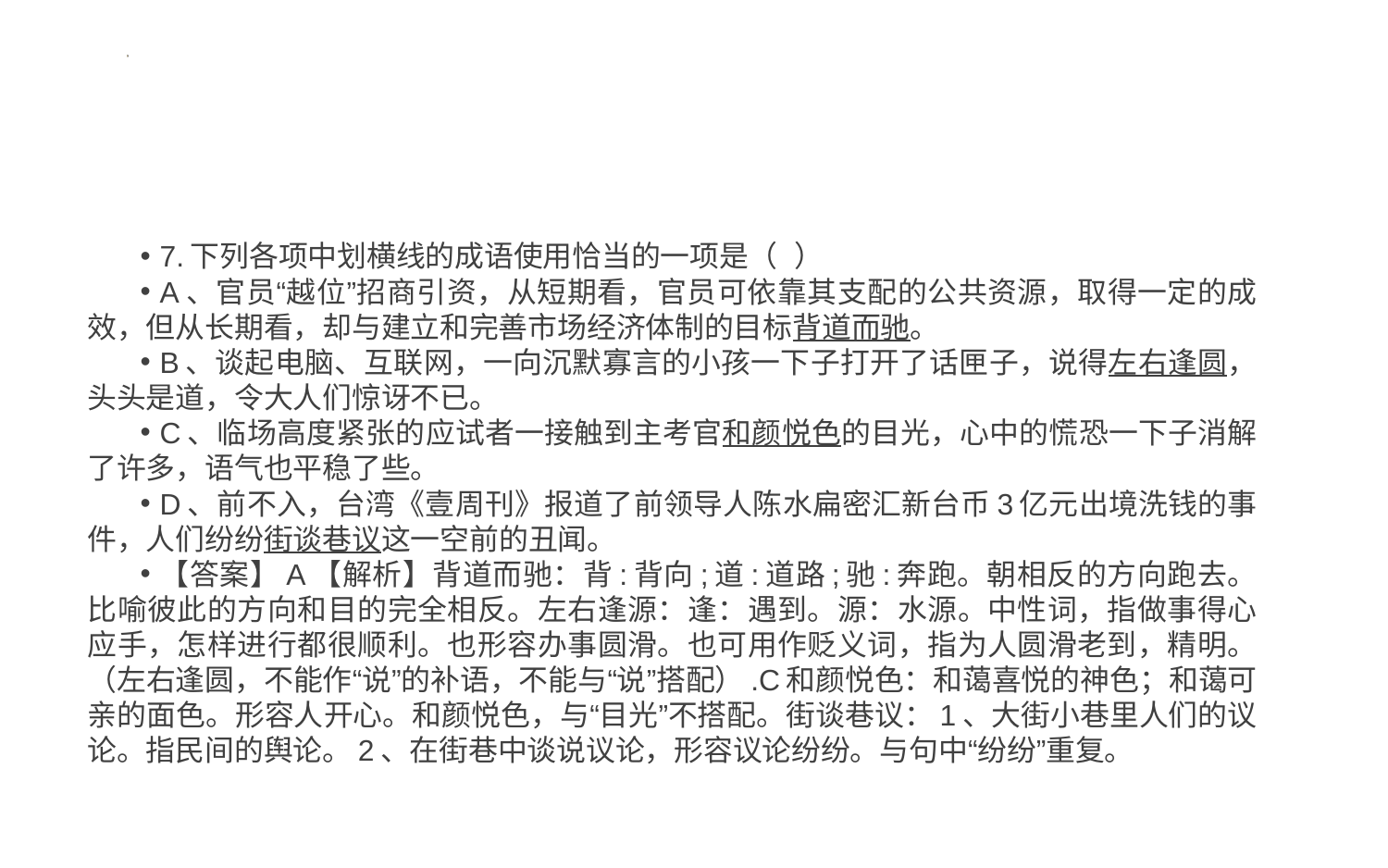

#
7.下列各项中划横线的成语使用恰当的一项是（  ）
A、官员“越位”招商引资，从短期看，官员可依靠其支配的公共资源，取得一定的成效，但从长期看，却与建立和完善市场经济体制的目标背道而驰。
B、谈起电脑、互联网，一向沉默寡言的小孩一下子打开了话匣子，说得左右逢圆，头头是道，令大人们惊讶不已。
C、临场高度紧张的应试者一接触到主考官和颜悦色的目光，心中的慌恐一下子消解了许多，语气也平稳了些。
D、前不入，台湾《壹周刊》报道了前领导人陈水扁密汇新台币3亿元出境洗钱的事件，人们纷纷街谈巷议这一空前的丑闻。
【答案】A【解析】背道而驰：背:背向;道:道路;驰:奔跑。朝相反的方向跑去。比喻彼此的方向和目的完全相反。左右逢源：逢：遇到。源：水源。中性词，指做事得心应手，怎样进行都很顺利。也形容办事圆滑。也可用作贬义词，指为人圆滑老到，精明。（左右逢圆，不能作“说”的补语，不能与“说”搭配）.C和颜悦色：和蔼喜悦的神色；和蔼可亲的面色。形容人开心。和颜悦色，与“目光”不搭配。街谈巷议：1、大街小巷里人们的议论。指民间的舆论。2、在街巷中谈说议论，形容议论纷纷。与句中“纷纷”重复。